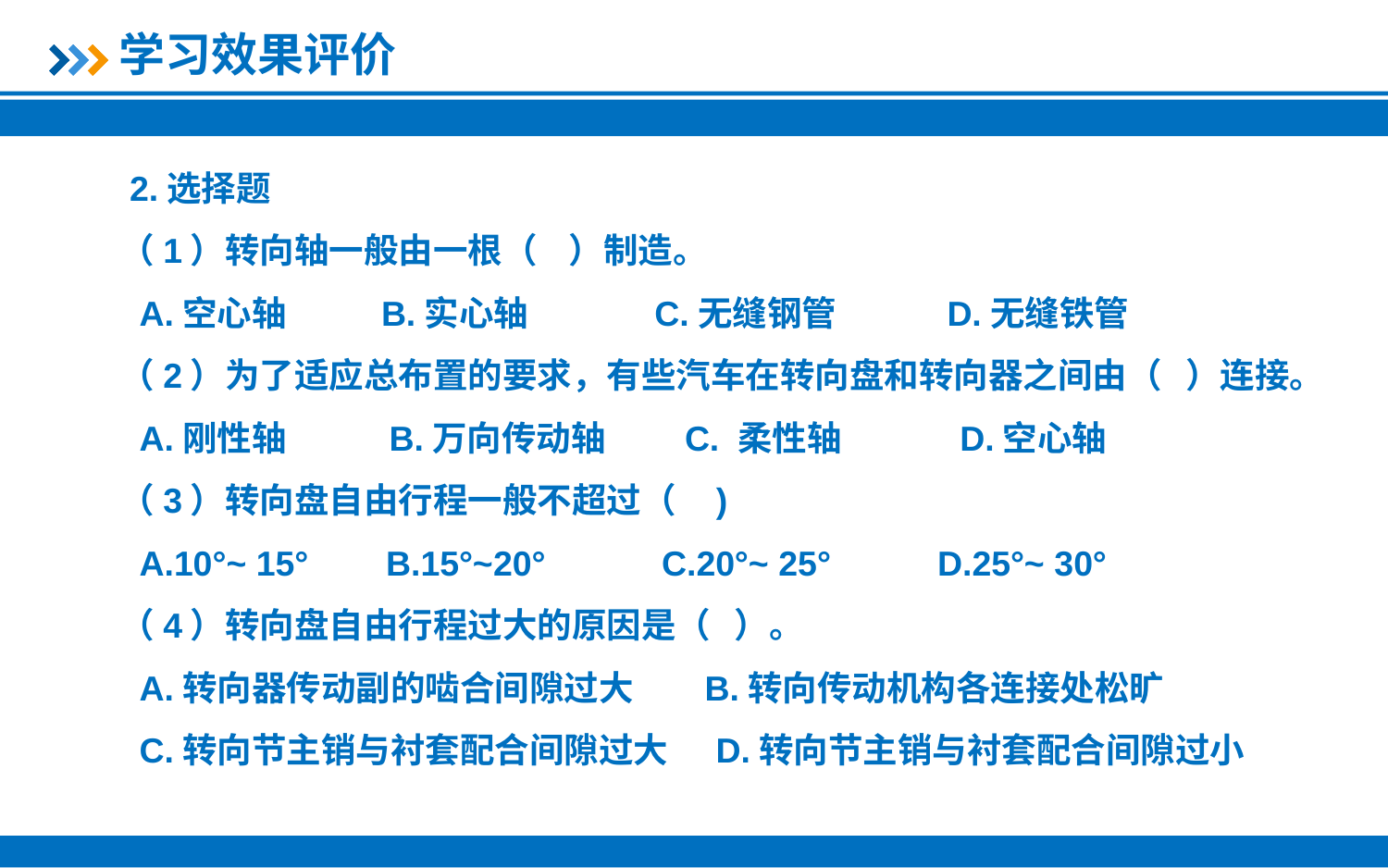

学习效果评价
 2.选择题
（1）转向轴一般由一根（    ）制造。
  A.空心轴           B.实心轴               C.无缝钢管             D.无缝铁管
（2）为了适应总布置的要求，有些汽车在转向盘和转向器之间由（   ）连接。
  A.刚性轴            B.万向传动轴         C. 柔性轴              D.空心轴
（3）转向盘自由行程一般不超过（    )
  A.10°~ 15°        B.15°~20°            C.20°~ 25°           D.25°~ 30°
（4）转向盘自由行程过大的原因是（   ）。
  A.转向器传动副的啮合间隙过大        B.转向传动机构各连接处松旷
  C.转向节主销与衬套配合间隙过大     D.转向节主销与衬套配合间隙过小